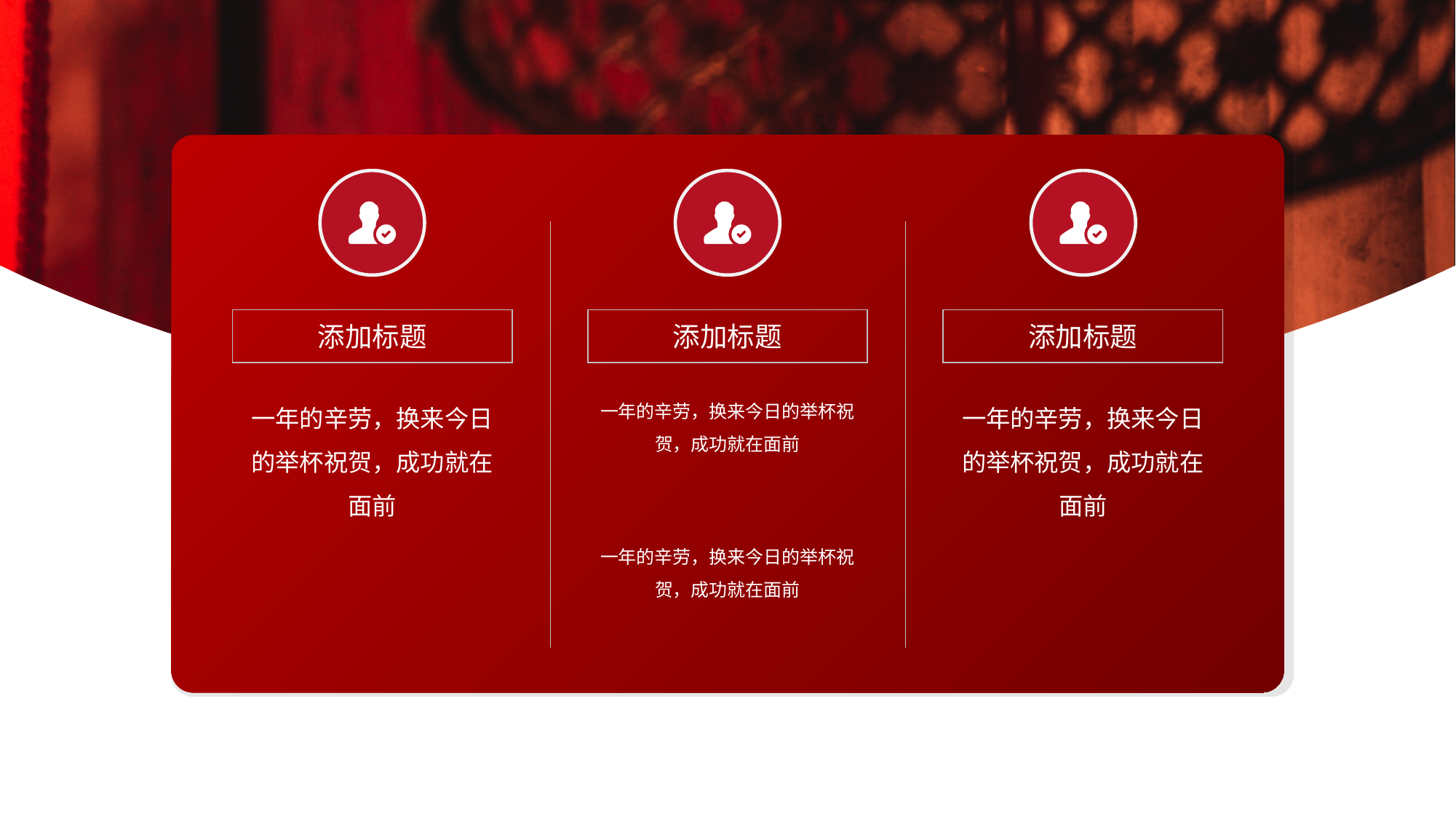

添加标题
添加标题
添加标题
一年的辛劳，换来今日的举杯祝贺，成功就在面前
一年的辛劳，换来今日的举杯祝贺，成功就在面前
一年的辛劳，换来今日的举杯祝贺，成功就在面前
一年的辛劳，换来今日的举杯祝贺，成功就在面前